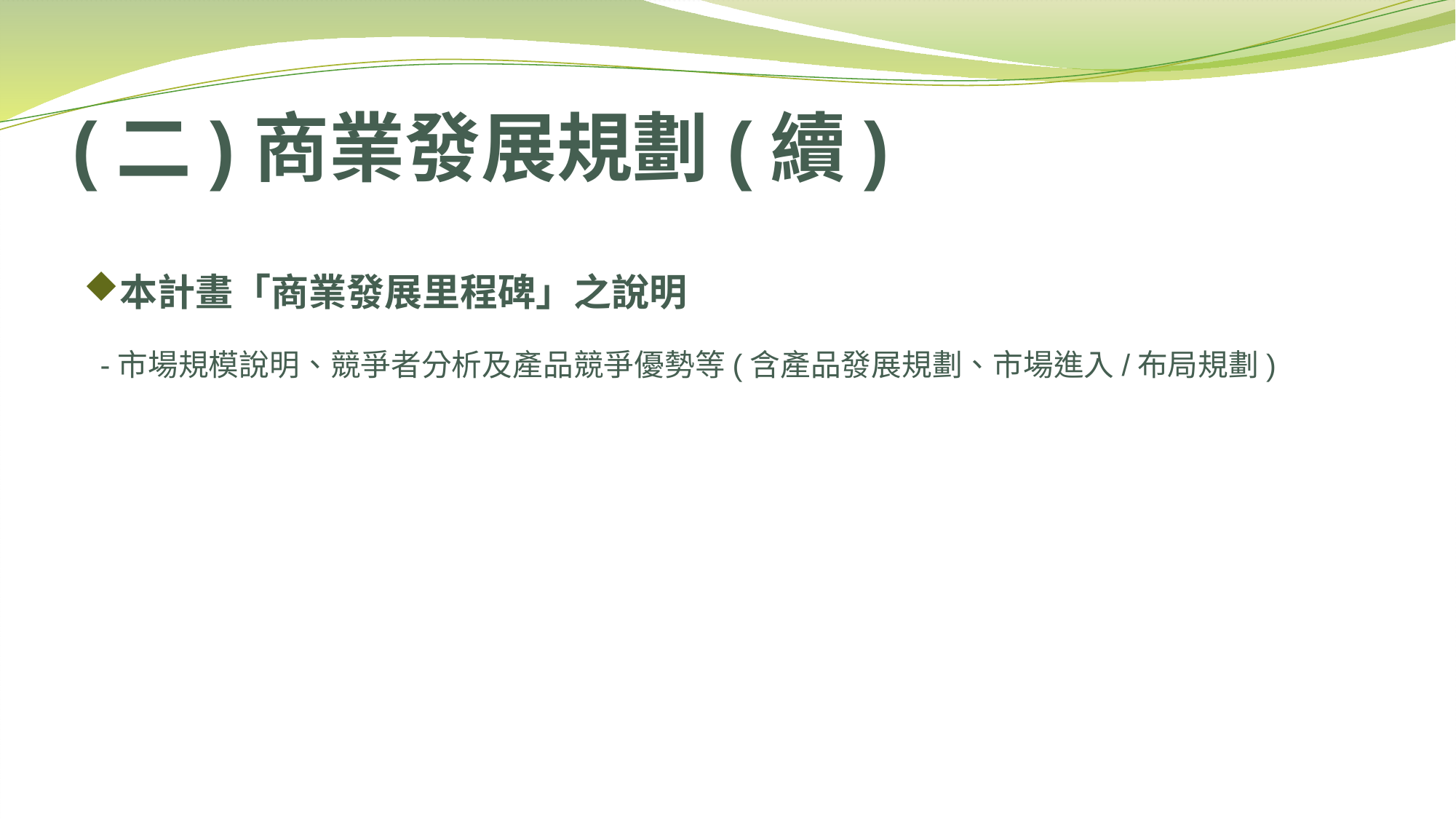

# (二)商業發展規劃(續)
本計畫「商業發展里程碑」之說明
  -市場規模說明、競爭者分析及產品競爭優勢等(含產品發展規劃、市場進入/布局規劃)